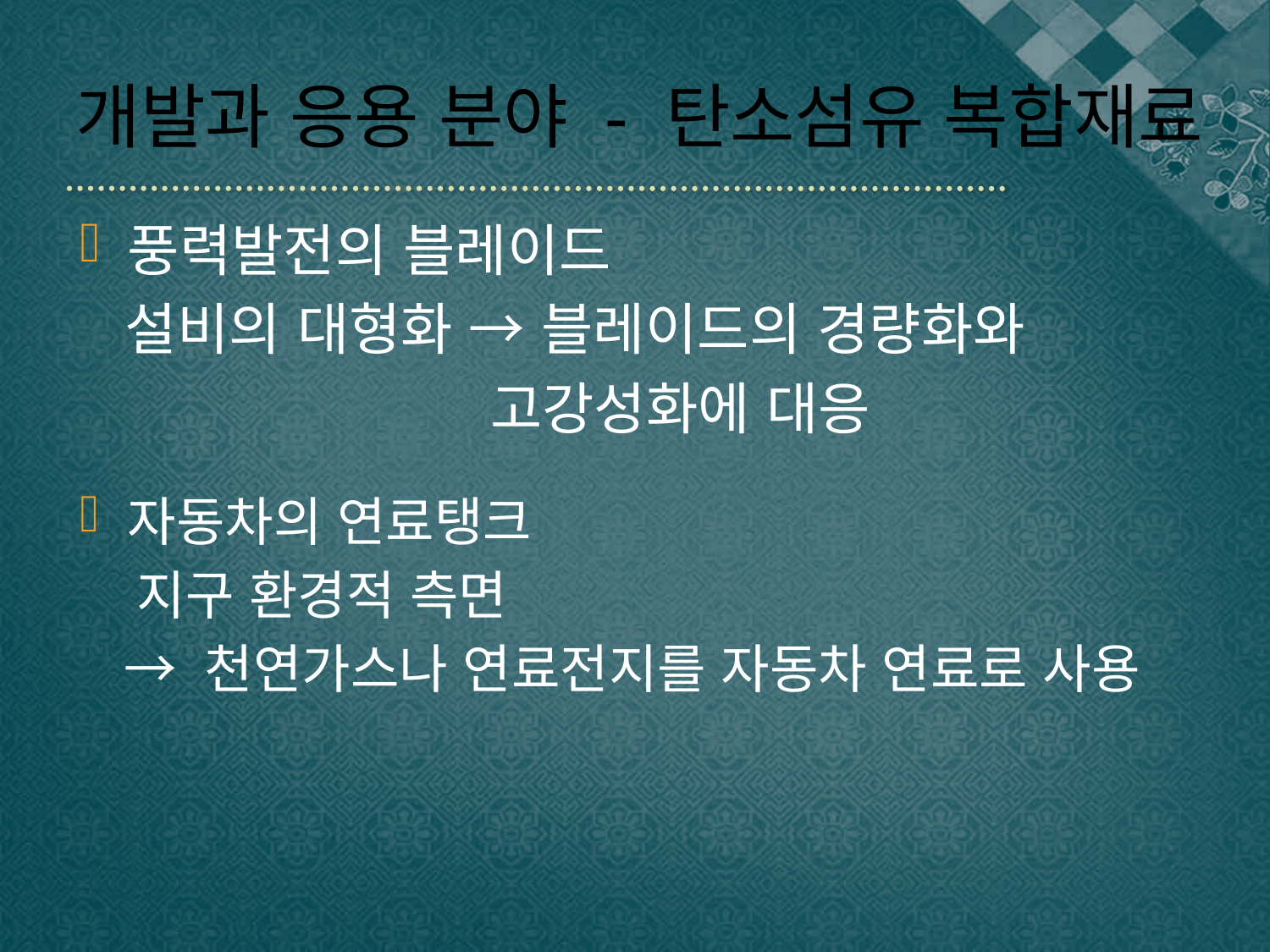

# 개발과 응용 분야 - 탄소섬유 복합재료
풍력발전의 블레이드
  설비의 대형화 → 블레이드의 경량화와
                         고강성화에 대응

자동차의 연료탱크
   지구 환경적 측면
   → 천연가스나 연료전지를 자동차 연료로 사용